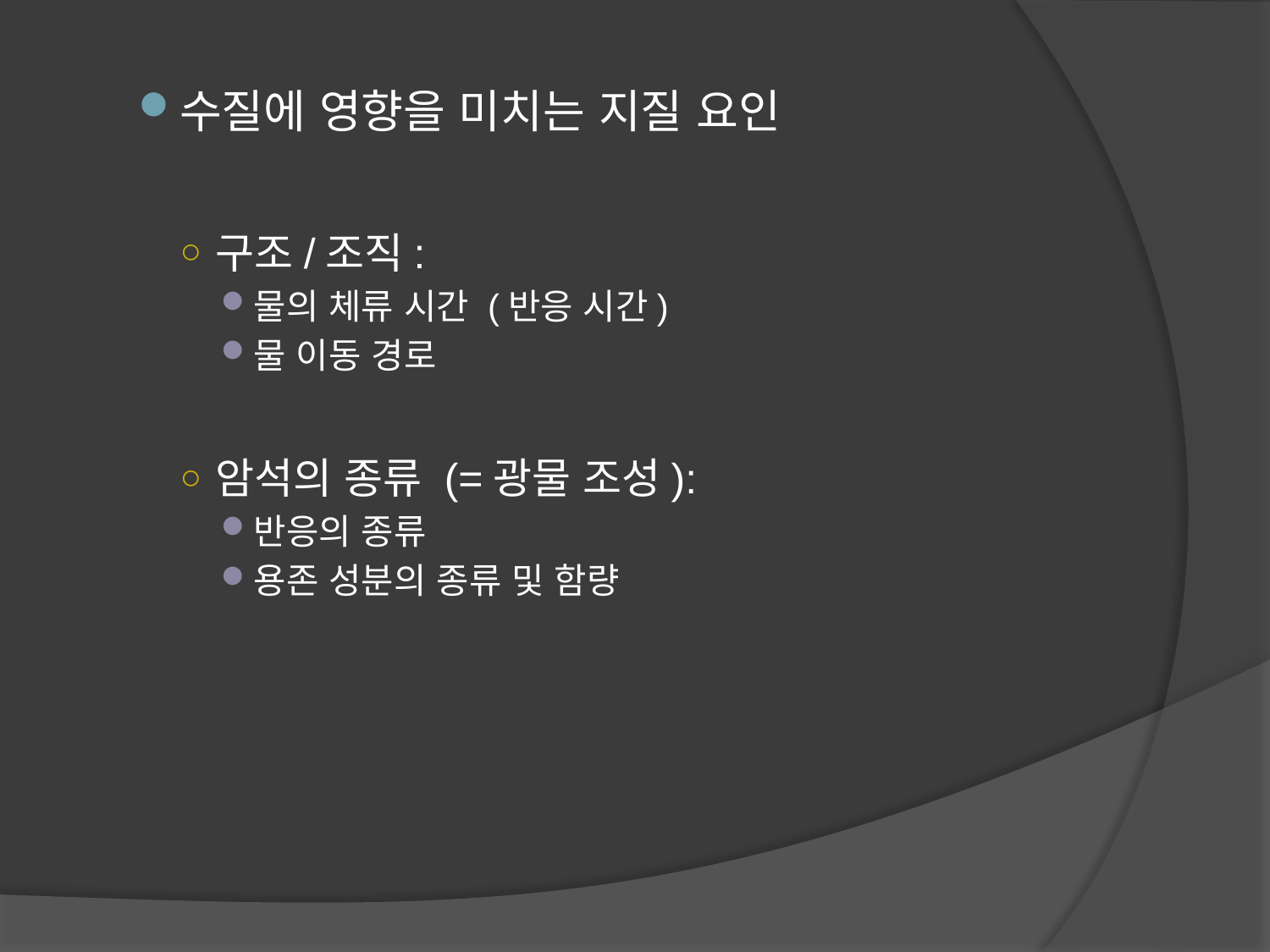

수질에 영향을 미치는 지질 요인

구조/조직:
물의 체류 시간 (반응 시간)
물 이동 경로

암석의 종류 (=광물 조성):
반응의 종류
용존 성분의 종류 및 함량